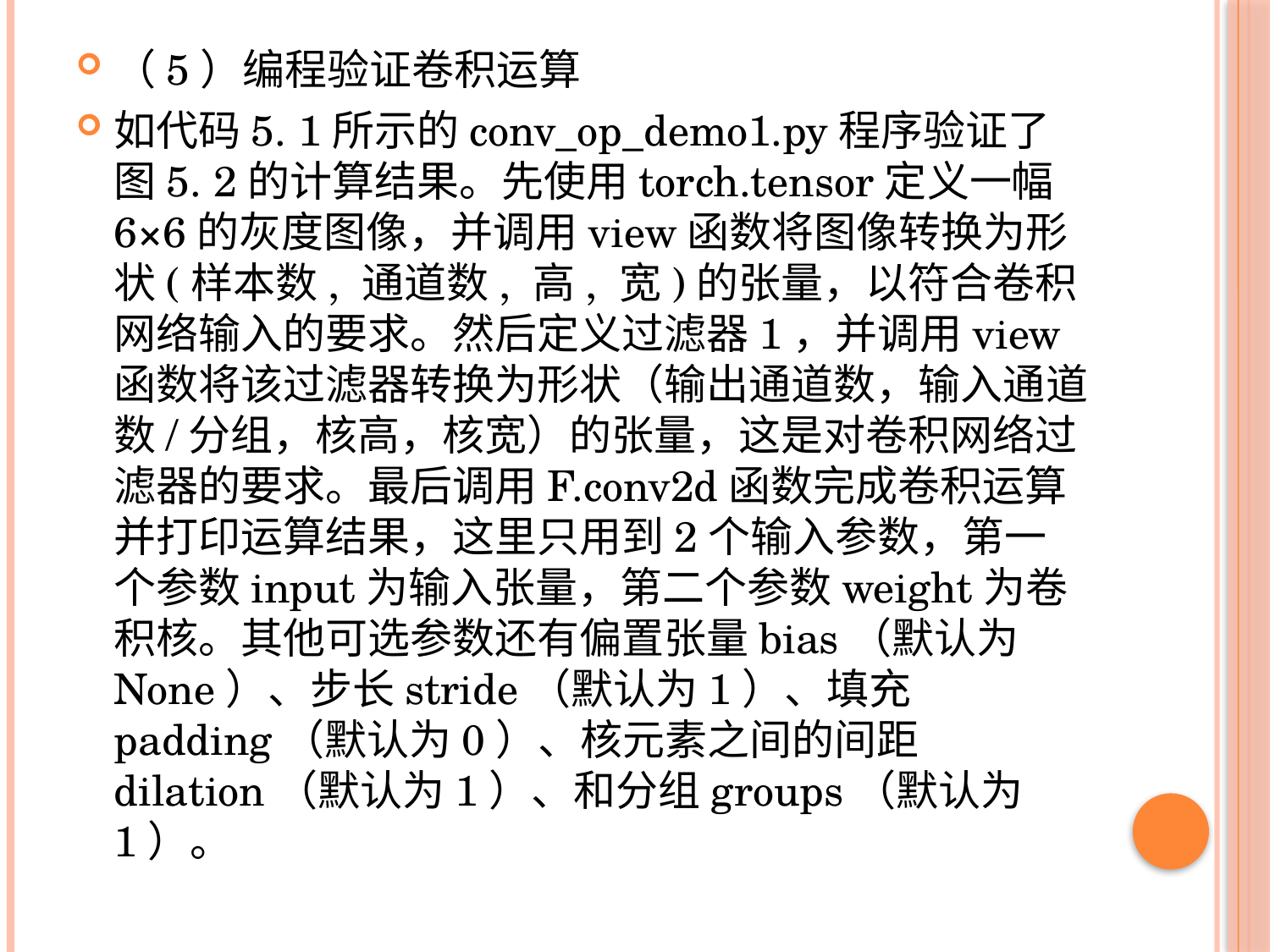

（5）编程验证卷积运算
如代码5. 1所示的conv_op_demo1.py程序验证了图5. 2的计算结果。先使用torch.tensor定义一幅6×6的灰度图像，并调用view函数将图像转换为形状(样本数, 通道数, 高, 宽)的张量，以符合卷积网络输入的要求。然后定义过滤器1，并调用view函数将该过滤器转换为形状（输出通道数，输入通道数/分组，核高，核宽）的张量，这是对卷积网络过滤器的要求。最后调用F.conv2d函数完成卷积运算并打印运算结果，这里只用到2个输入参数，第一个参数input为输入张量，第二个参数weight为卷积核。其他可选参数还有偏置张量bias（默认为None）、步长stride（默认为1）、填充padding（默认为0）、核元素之间的间距dilation（默认为1）、和分组groups（默认为1）。